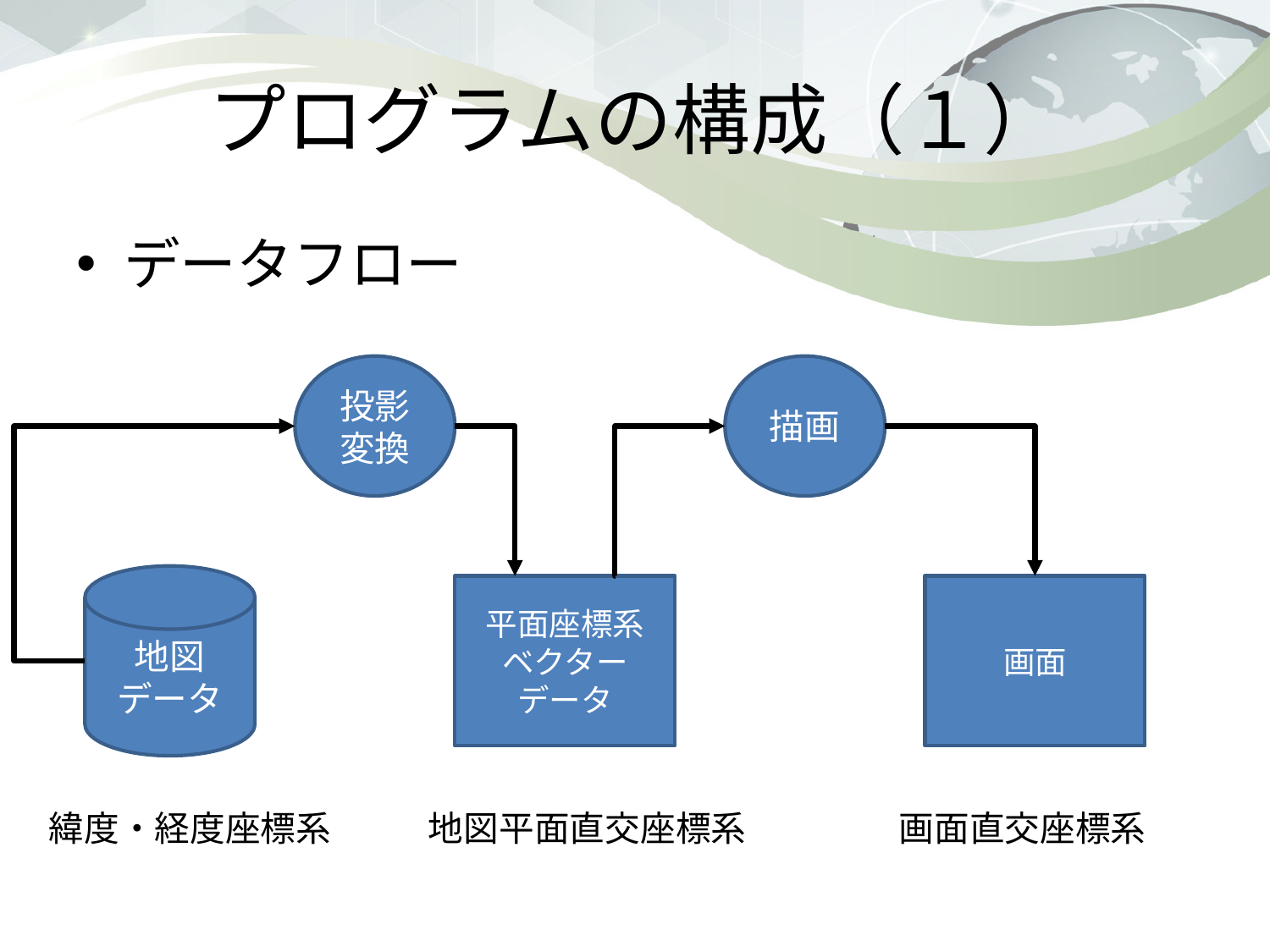

# プログラムの構成（１）
データフロー
投影変換
描画
地図
データ
平面座標系
ベクター
データ
画面
緯度・経度座標系
地図平面直交座標系
画面直交座標系